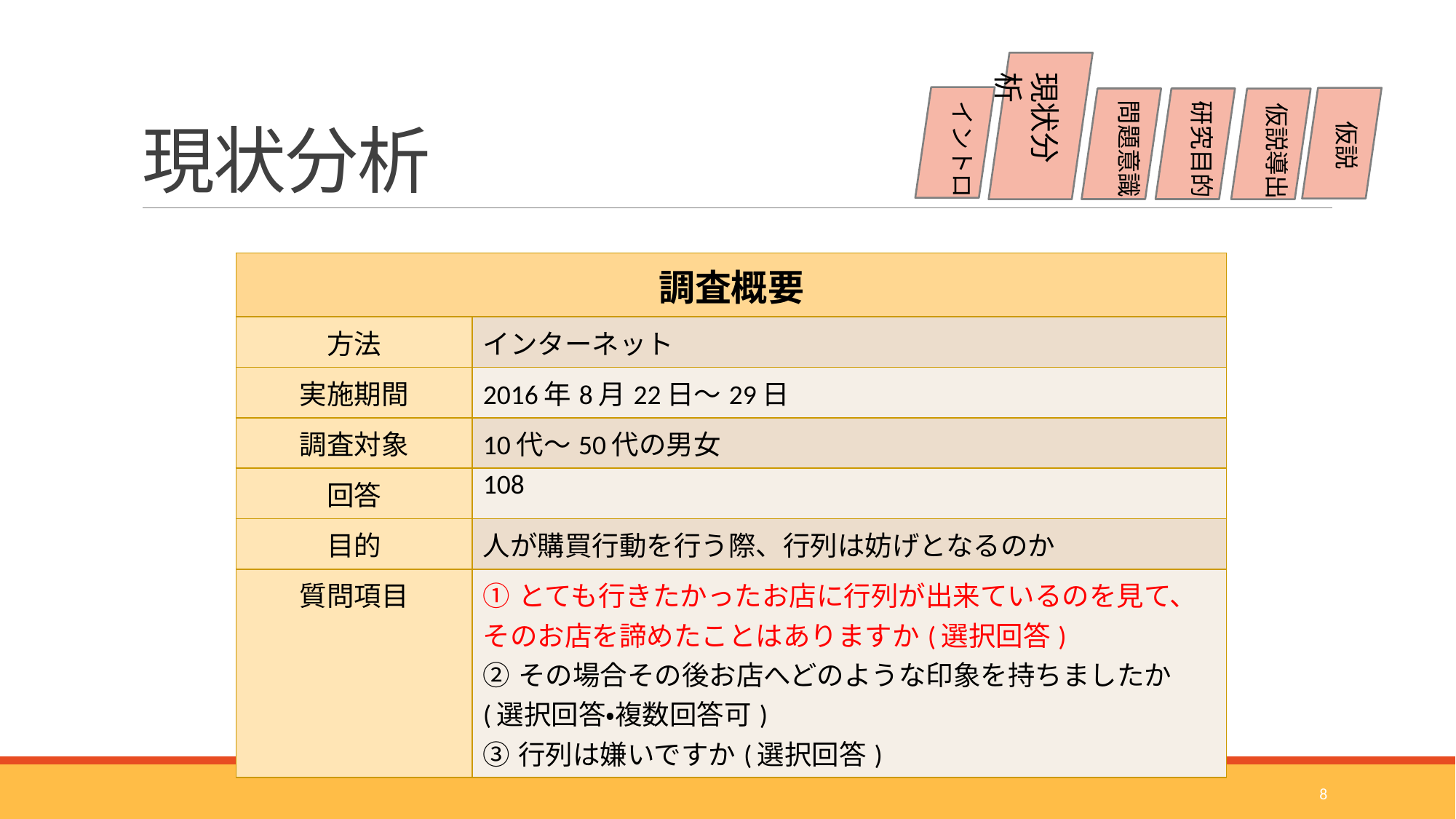

# 現状分析

現状分析

問題意識
イントロ
研究目的
仮説導出
仮説
| 調査概要 |  |
| --- | --- |
| 方法 | インターネット |
| 実施期間 | 2016年8月22日～29日 |
| 調査対象 | 10代～50代の男女 |
| 回答 | 108 |
| 目的 | 人が購買行動を行う際、行列は妨げとなるのか |
| 質問項目 | ①とても行きたかったお店に行列が出来ているのを見て、そのお店を諦めたことはありますか(選択回答) ②その場合その後お店へどのような印象を持ちましたか(選択回答・複数回答可) ③行列は嫌いですか(選択回答) |
8